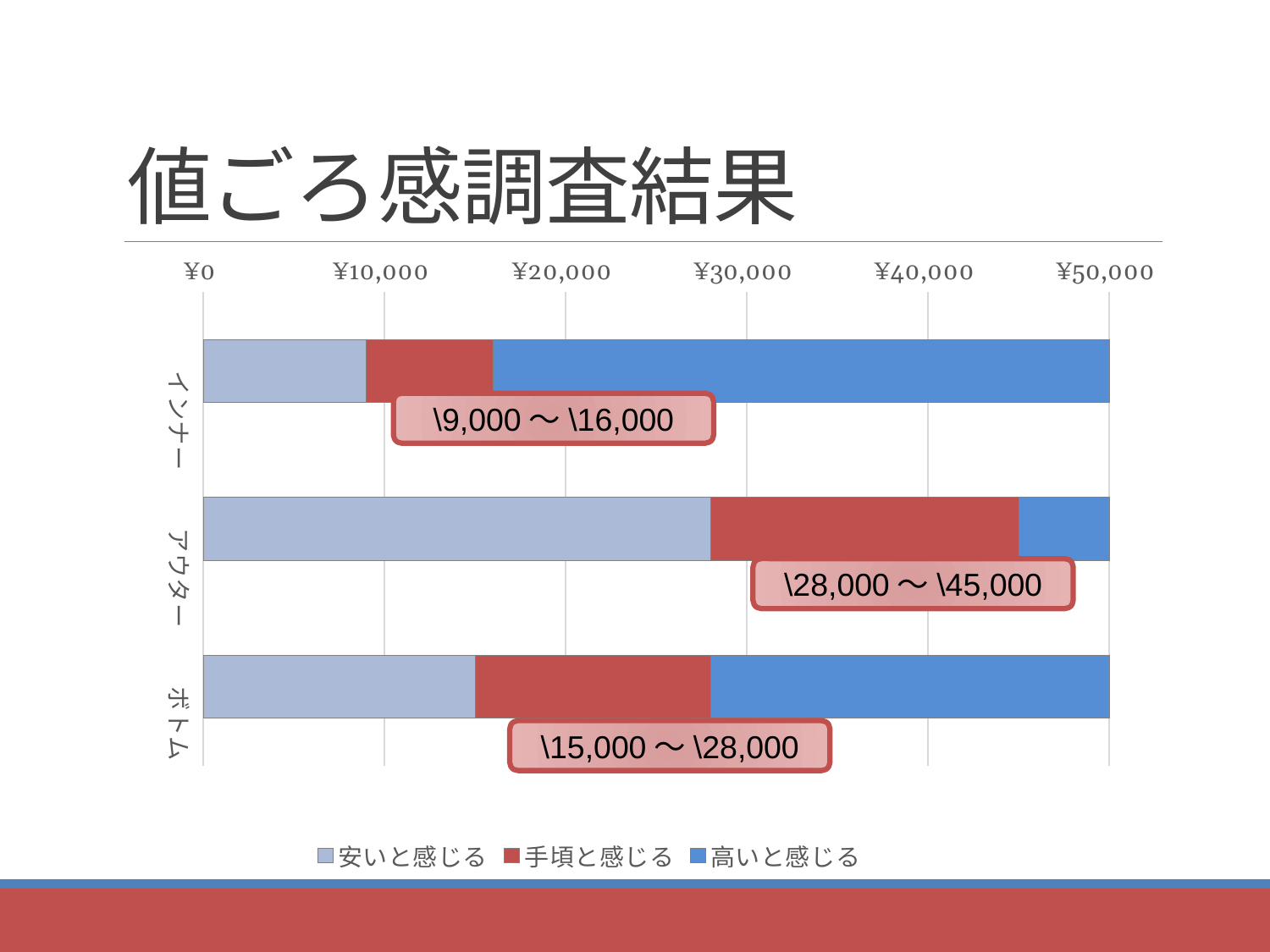

# 値ごろ感調査結果

### Chart

| Category | 安いと感じる | 手頃と感じる | 高いと感じる |
|---|---|---|---|
| インナー | 9000.0 | 7000.0 | 34000.0 |
| アウター | 28000.0 | 17000.0 | 5000.0 |
| ボトム | 15000.0 | 13000.0 | 22000.0 |
\9,000～\16,000
\28,000～\45,000
\15,000～\28,000